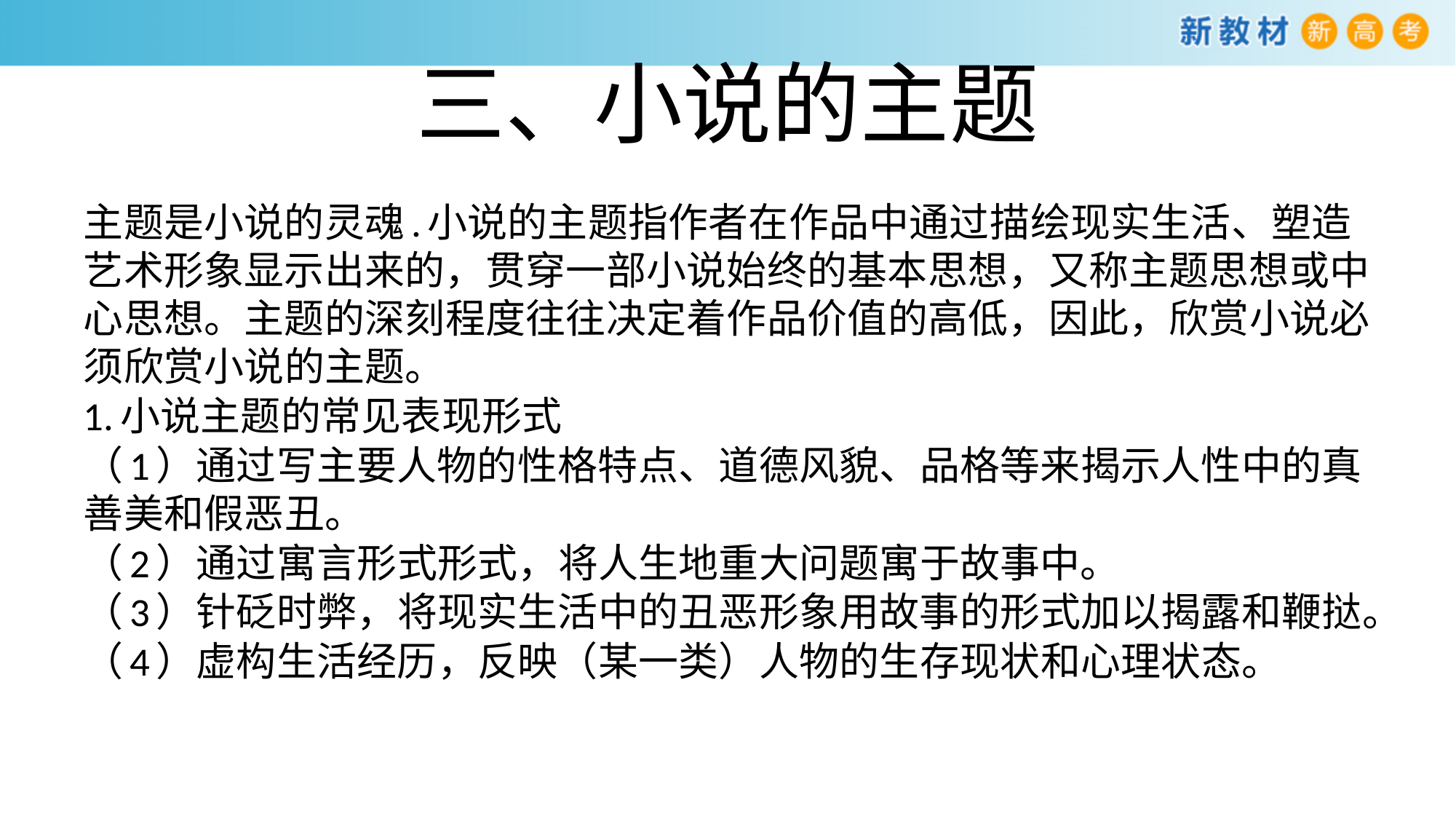

# 三、小说的主题
主题是小说的灵魂.小说的主题指作者在作品中通过描绘现实生活、塑造艺术形象显示出来的，贯穿一部小说始终的基本思想，又称主题思想或中心思想。主题的深刻程度往往决定着作品价值的高低，因此，欣赏小说必须欣赏小说的主题。
1.小说主题的常见表现形式
（1）通过写主要人物的性格特点、道德风貌、品格等来揭示人性中的真善美和假恶丑。
（2）通过寓言形式形式，将人生地重大问题寓于故事中。
（3）针砭时弊，将现实生活中的丑恶形象用故事的形式加以揭露和鞭挞。
（4）虚构生活经历，反映（某一类）人物的生存现状和心理状态。